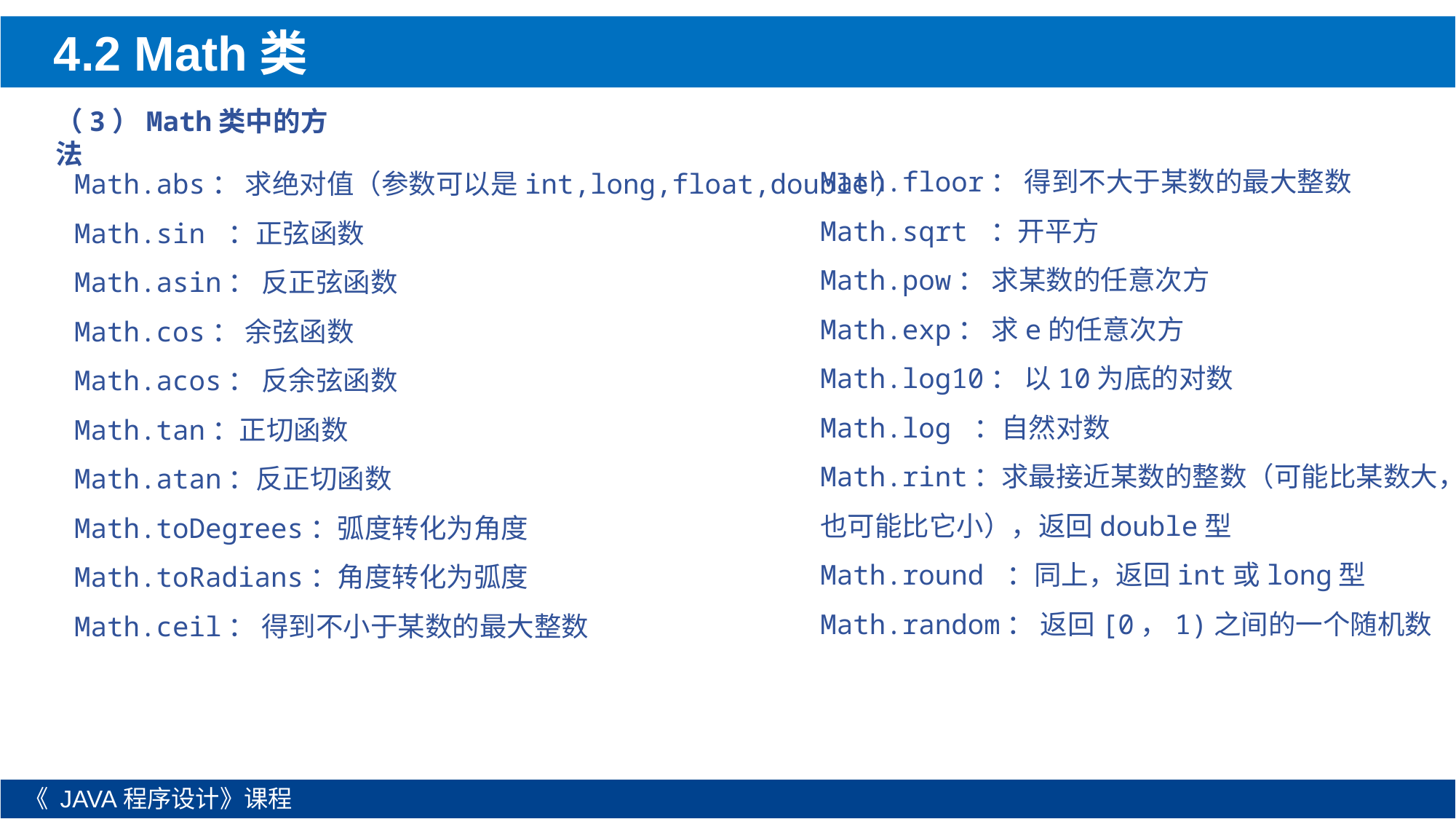

4.2 Math类
（3）Math类中的方法
Math.floor： 得到不大于某数的最大整数
Math.sqrt ：开平方
Math.pow： 求某数的任意次方
Math.exp： 求e的任意次方
Math.log10： 以10为底的对数
Math.log ：自然对数
Math.rint：求最接近某数的整数（可能比某数大，也可能比它小），返回double型
Math.round ：同上，返回int或long型
Math.random： 返回[0，1)之间的一个随机数

Math.abs： 求绝对值（参数可以是int,long,float,double）
Math.sin ：正弦函数
Math.asin： 反正弦函数
Math.cos： 余弦函数
Math.acos： 反余弦函数
Math.tan：正切函数
Math.atan：反正切函数
Math.toDegrees：弧度转化为角度
Math.toRadians：角度转化为弧度
Math.ceil： 得到不小于某数的最大整数
《 JAVA程序设计》课程